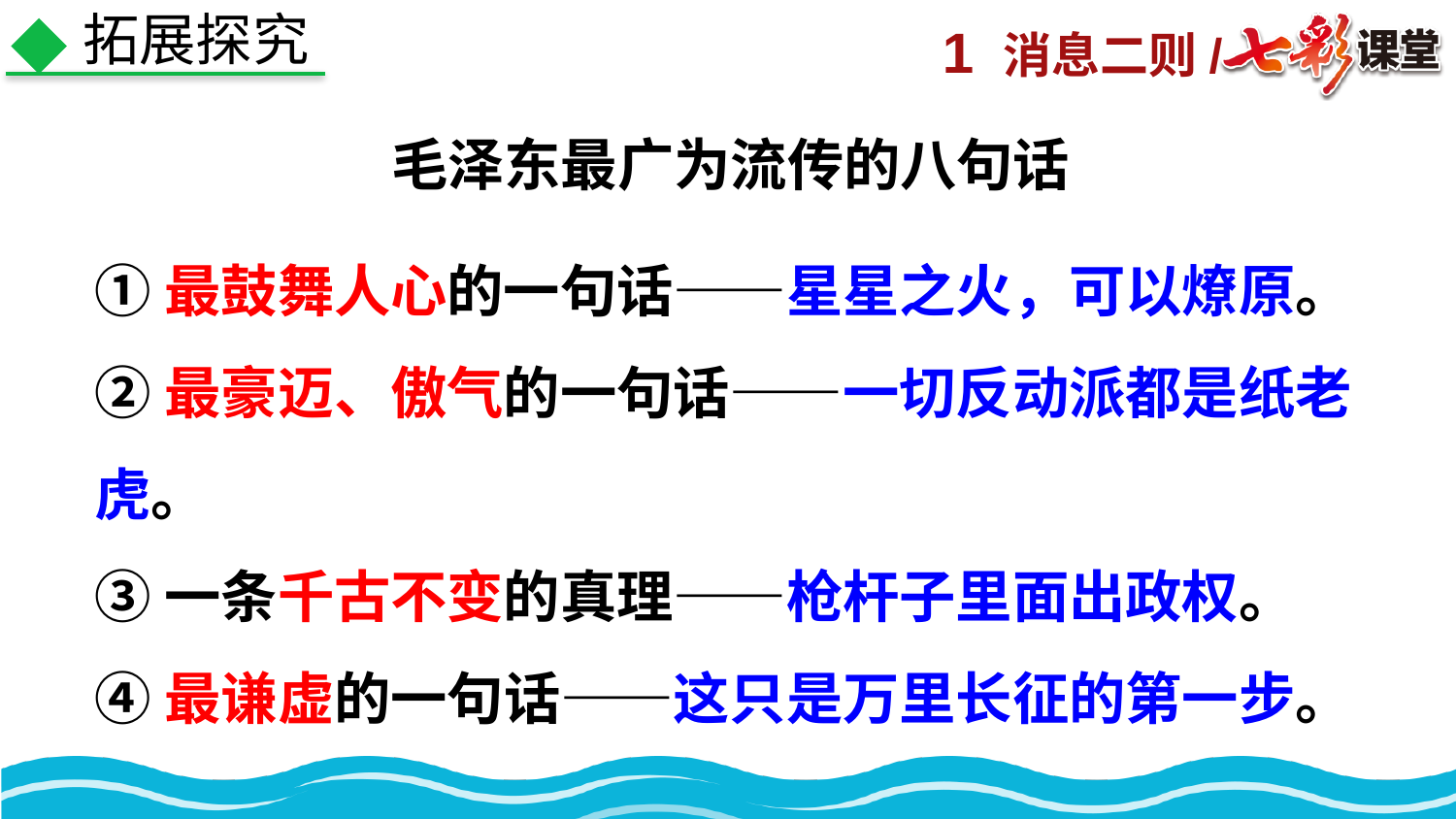

拓展探究

毛泽东最广为流传的八句话
①最鼓舞人心的一句话——星星之火，可以燎原。
②最豪迈、傲气的一句话——一切反动派都是纸老虎。
③一条千古不变的真理——枪杆子里面出政权。
④最谦虚的一句话——这只是万里长征的第一步。